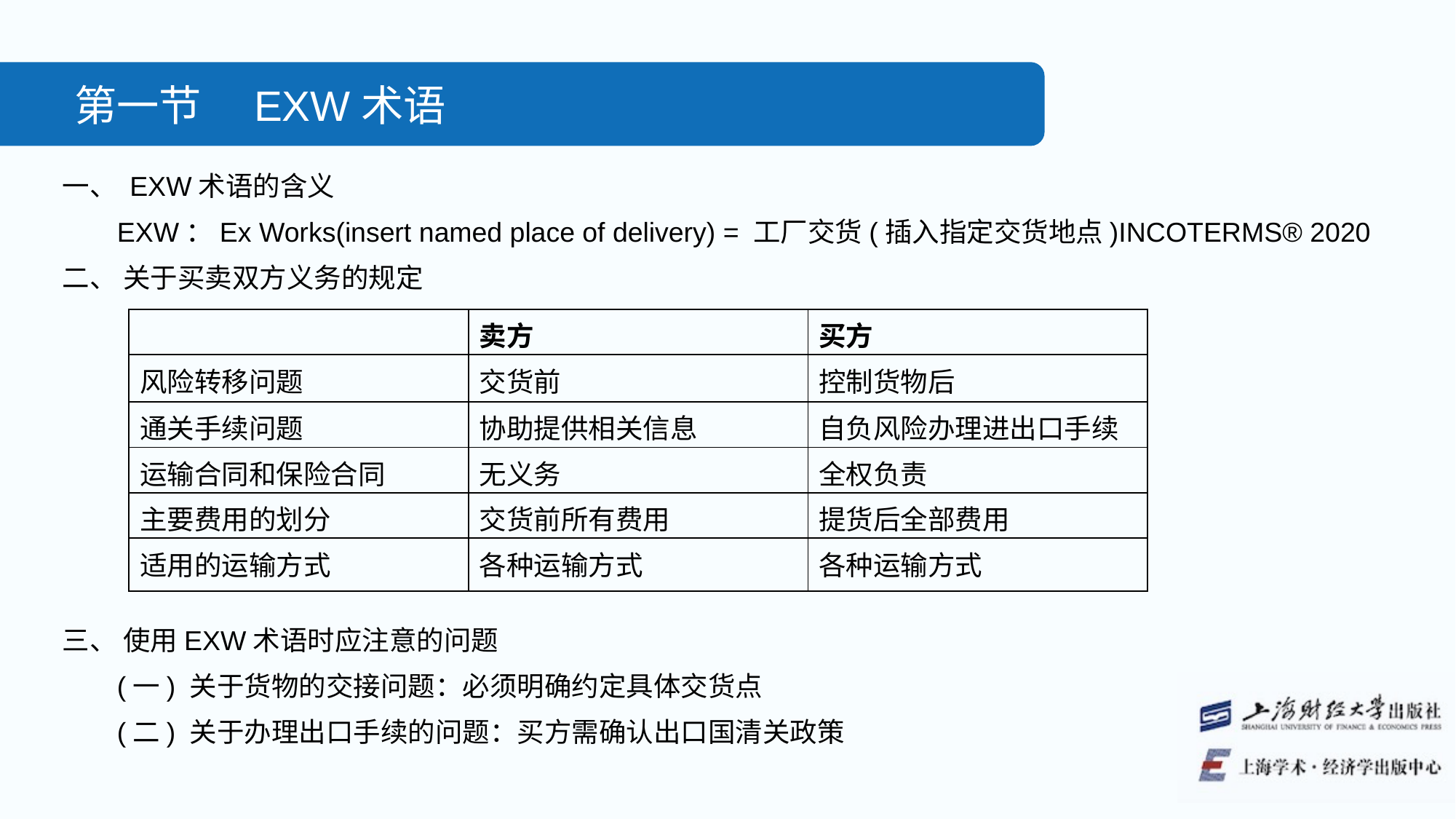

第一节　EXW术语
一、 EXW术语的含义
EXW：Ex Works(insert named place of delivery) = 工厂交货(插入指定交货地点)INCOTERMS® 2020
二、 关于买卖双方义务的规定

|  | 卖方 | 买方 |
| --- | --- | --- |
| 风险转移问题 | 交货前 | 控制货物后 |
| 通关手续问题 | 协助提供相关信息 | 自负风险办理进出口手续 |
| 运输合同和保险合同 | 无义务 | 全权负责 |
| 主要费用的划分 | 交货前所有费用 | 提货后全部费用 |
| 适用的运输方式 | 各种运输方式 | 各种运输方式 |
三、 使用EXW术语时应注意的问题
(一) 关于货物的交接问题：必须明确约定具体交货点
(二) 关于办理出口手续的问题：买方需确认出口国清关政策